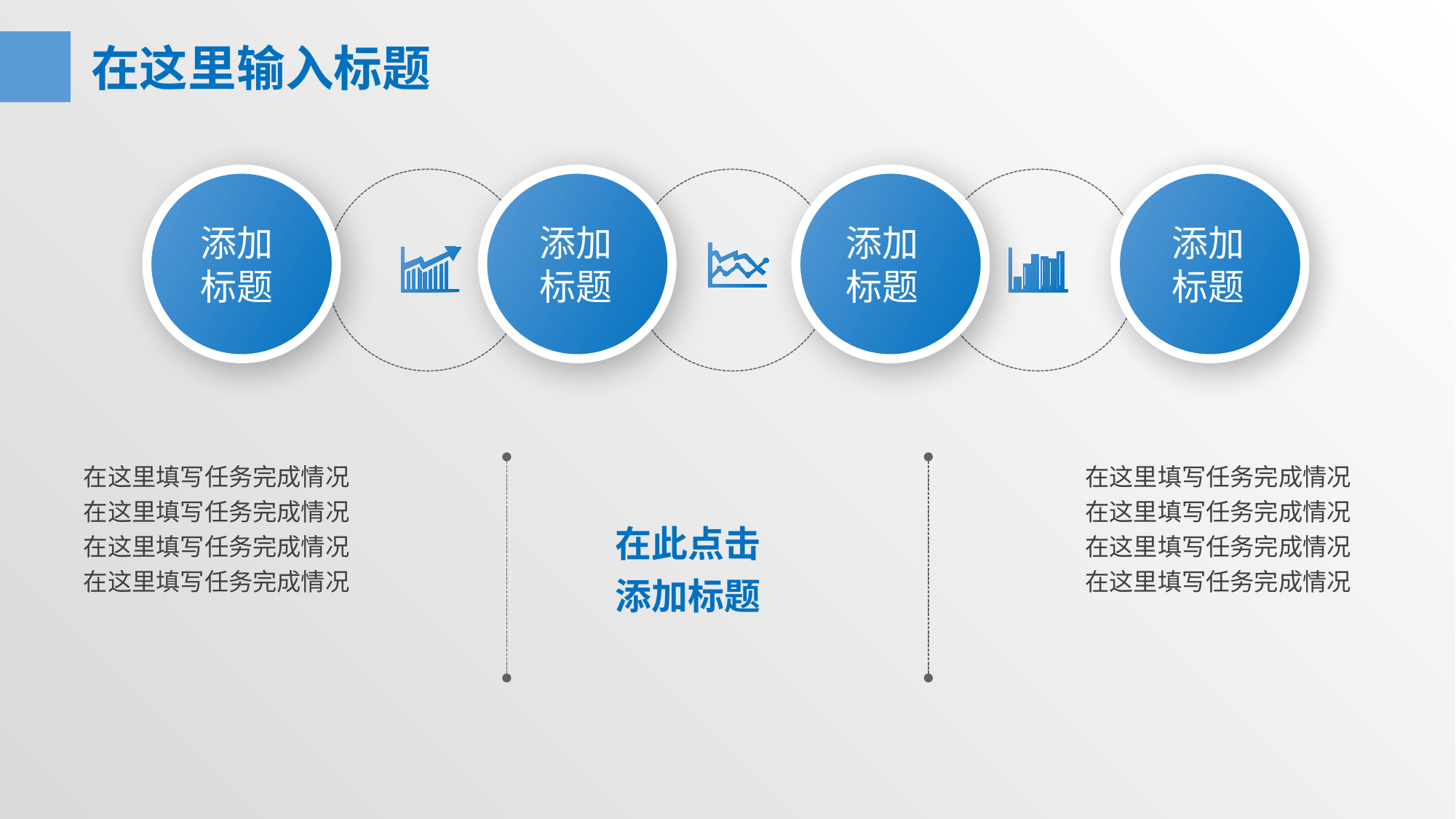

在这里输入标题

添加
标题

添加
标题

添加
标题

添加
标题

在这里填写任务完成情况
在这里填写任务完成情况
在这里填写任务完成情况
在这里填写任务完成情况
在这里填写任务完成情况
在这里填写任务完成情况
在这里填写任务完成情况
在这里填写任务完成情况
在此点击
添加标题